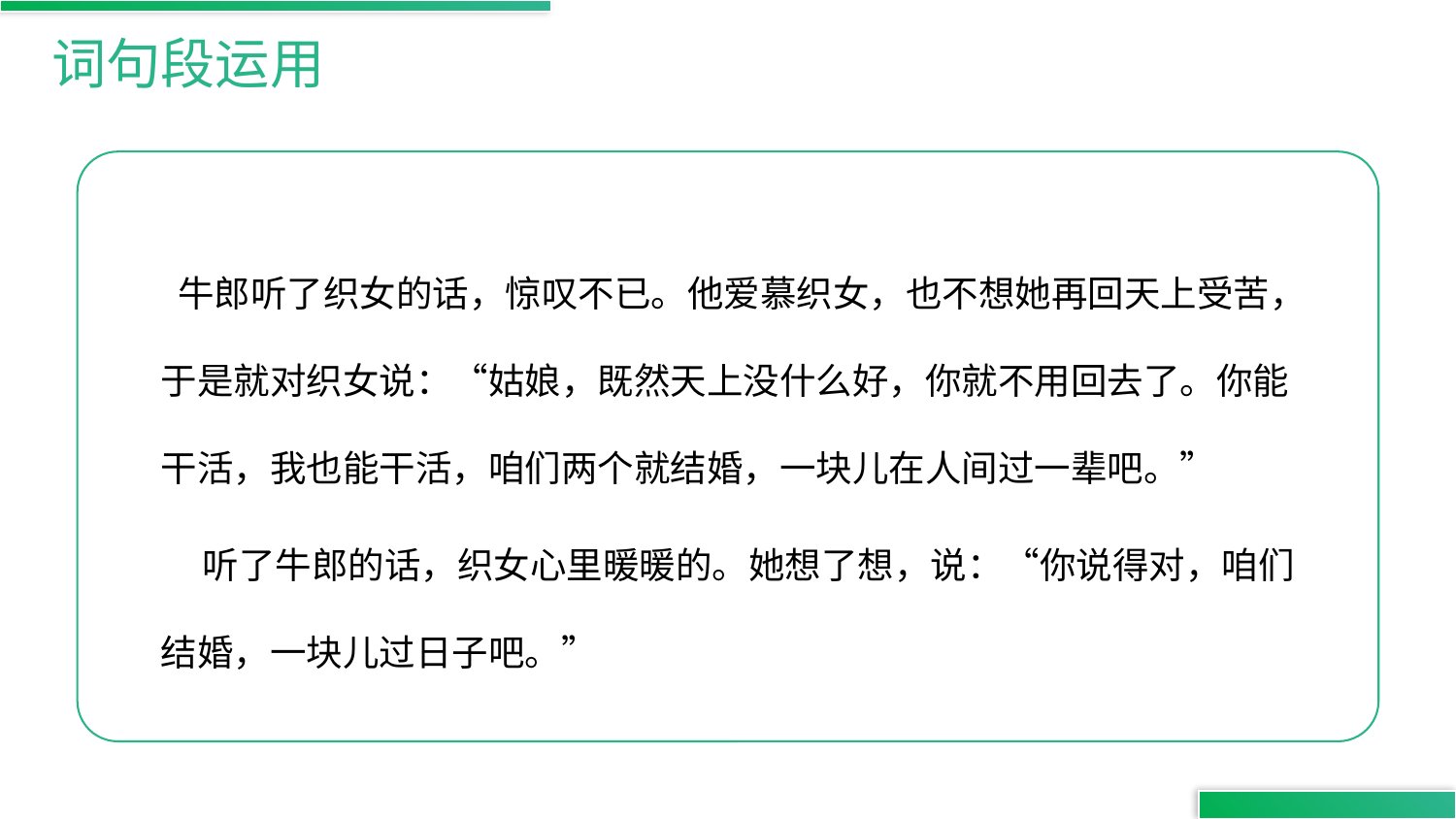

词句段运用
 牛郎听了织女的话，惊叹不已。他爱慕织女，也不想她再回天上受苦，于是就对织女说：“姑娘，既然天上没什么好，你就不用回去了。你能干活，我也能干活，咱们两个就结婚，一块儿在人间过一辈吧。”
    听了牛郎的话，织女心里暖暖的。她想了想，说：“你说得对，咱们结婚，一块儿过日子吧。”